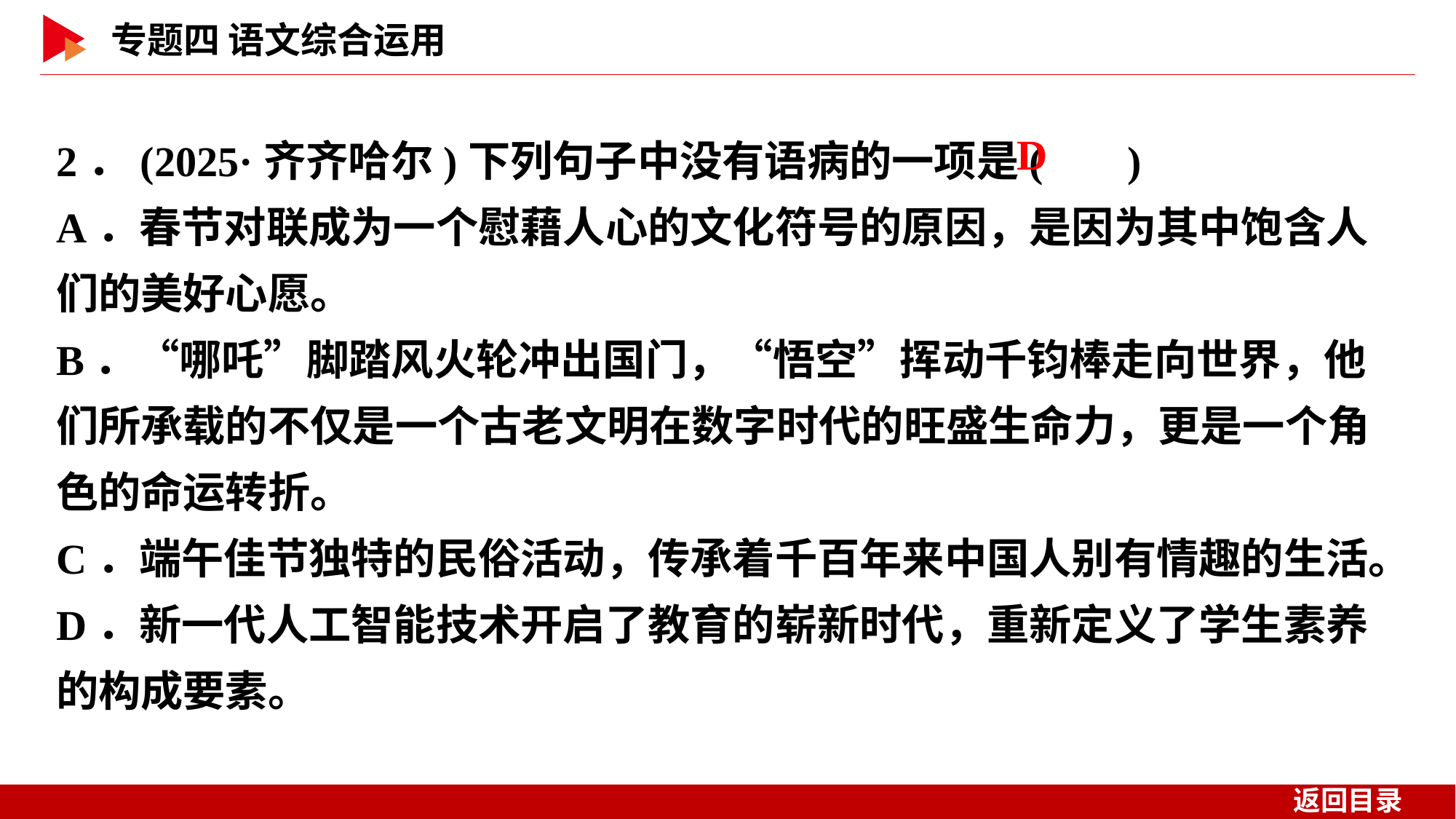

2．(2025·齐齐哈尔)下列句子中没有语病的一项是(        )
A．春节对联成为一个慰藉人心的文化符号的原因，是因为其中饱含人们的美好心愿。
B．“哪吒”脚踏风火轮冲出国门，“悟空”挥动千钧棒走向世界，他们所承载的不仅是一个古老文明在数字时代的旺盛生命力，更是一个角色的命运转折。
C．端午佳节独特的民俗活动，传承着千百年来中国人别有情趣的生活。
D．新一代人工智能技术开启了教育的崭新时代，重新定义了学生素养的构成要素。
   D